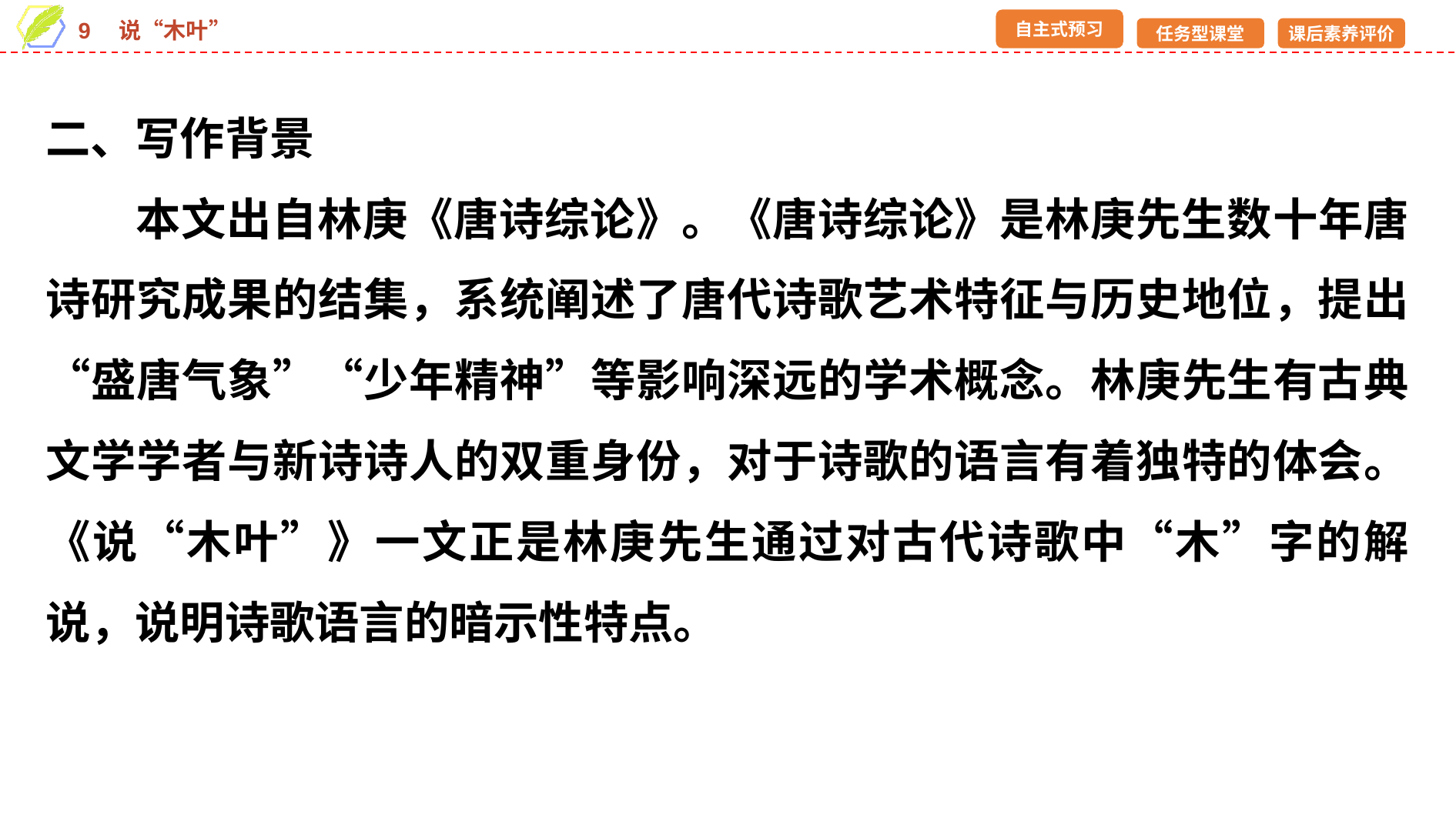

二、写作背景
本文出自林庚《唐诗综论》。《唐诗综论》是林庚先生数十年唐诗研究成果的结集，系统阐述了唐代诗歌艺术特征与历史地位，提出“盛唐气象”“少年精神”等影响深远的学术概念。林庚先生有古典文学学者与新诗诗人的双重身份，对于诗歌的语言有着独特的体会。《说“木叶”》一文正是林庚先生通过对古代诗歌中“木”字的解说，说明诗歌语言的暗示性特点。